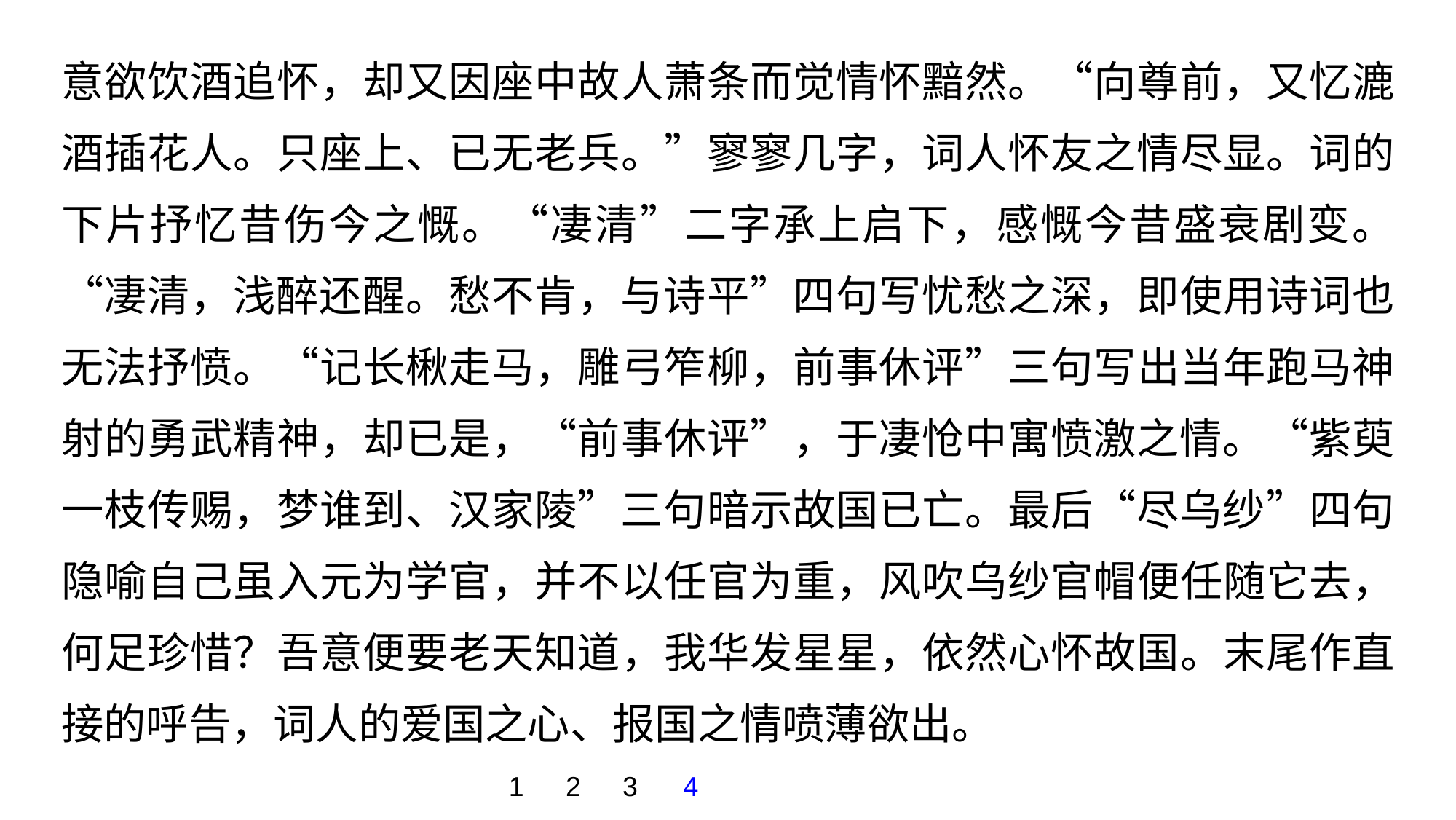

意欲饮酒追怀，却又因座中故人萧条而觉情怀黯然。“向尊前，又忆漉酒插花人。只座上、已无老兵。”寥寥几字，词人怀友之情尽显。词的下片抒忆昔伤今之慨。“凄清”二字承上启下，感慨今昔盛衰剧变。“凄清，浅醉还醒。愁不肯，与诗平”四句写忧愁之深，即使用诗词也无法抒愤。“记长楸走马，雕弓笮柳，前事休评”三句写出当年跑马神射的勇武精神，却已是，“前事休评”，于凄怆中寓愤激之情。“紫萸一枝传赐，梦谁到、汉家陵”三句暗示故国已亡。最后“尽乌纱”四句隐喻自己虽入元为学官，并不以任官为重，风吹乌纱官帽便任随它去，何足珍惜？吾意便要老天知道，我华发星星，依然心怀故国。末尾作直接的呼告，词人的爱国之心、报国之情喷薄欲出。
1
2
3
4